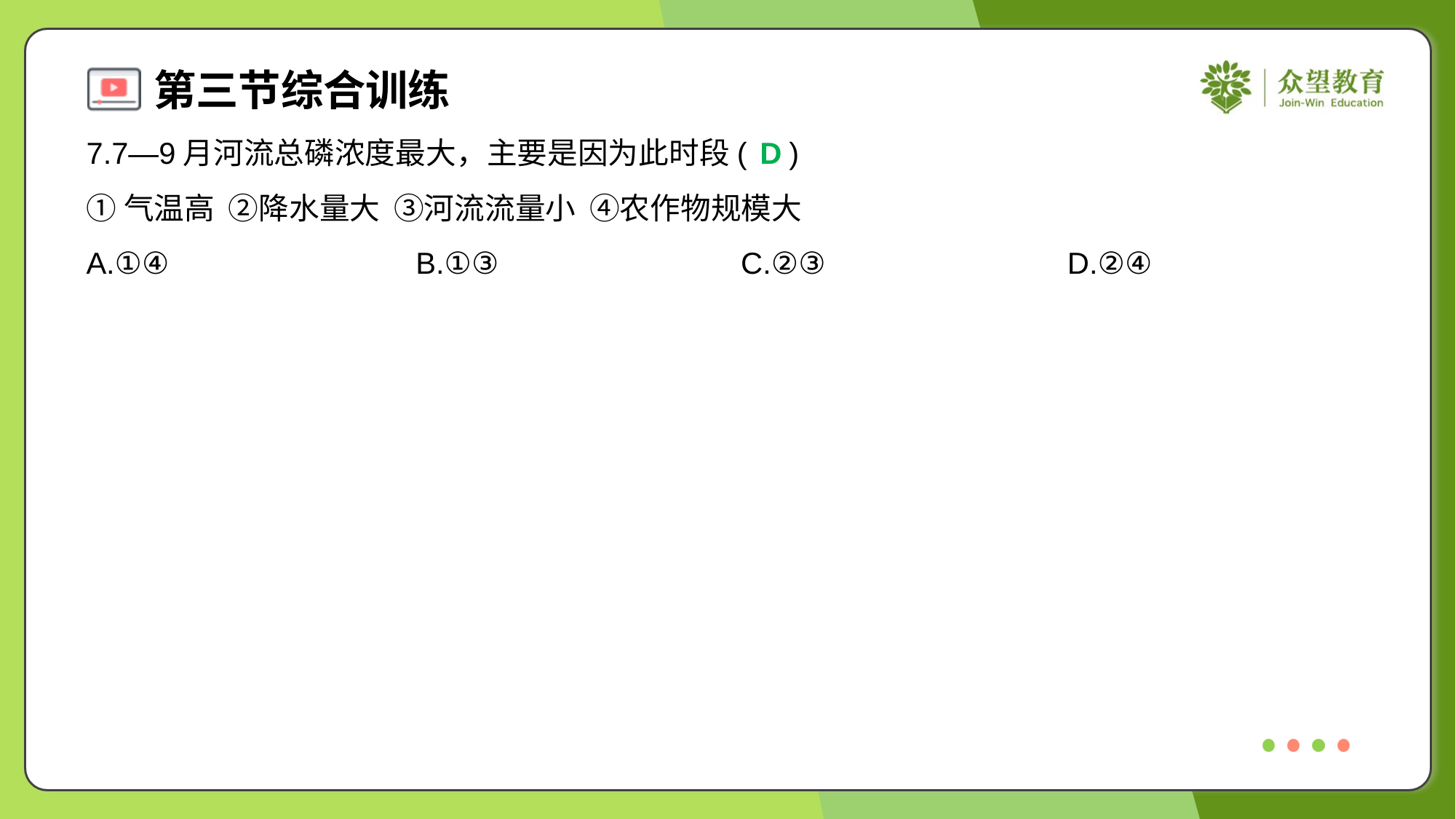

7.7—9月河流总磷浓度最大，主要是因为此时段(     )
D
①气温高  ②降水量大  ③河流流量小  ④农作物规模大
A.①④	B.①③	C.②③	D.②④